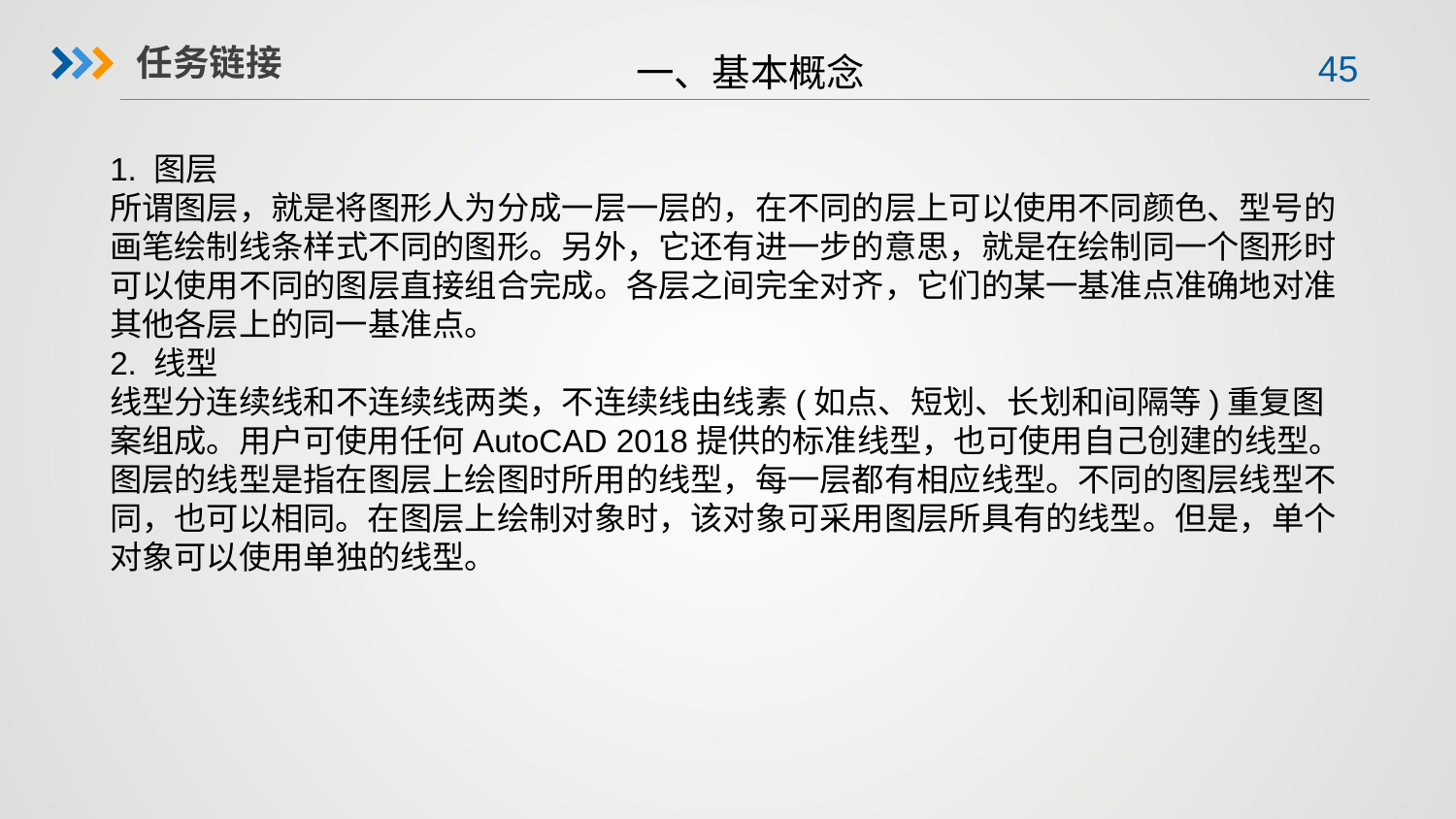

一、基本概念
任务链接
1. 图层所谓图层，就是将图形人为分成一层一层的，在不同的层上可以使用不同颜色、型号的画笔绘制线条样式不同的图形。另外，它还有进一步的意思，就是在绘制同一个图形时可以使用不同的图层直接组合完成。各层之间完全对齐，它们的某一基准点准确地对准其他各层上的同一基准点。2. 线型线型分连续线和不连续线两类，不连续线由线素(如点、短划、长划和间隔等)重复图案组成。用户可使用任何AutoCAD 2018提供的标准线型，也可使用自己创建的线型。图层的线型是指在图层上绘图时所用的线型，每一层都有相应线型。不同的图层线型不同，也可以相同。在图层上绘制对象时，该对象可采用图层所具有的线型。但是，单个对象可以使用单独的线型。